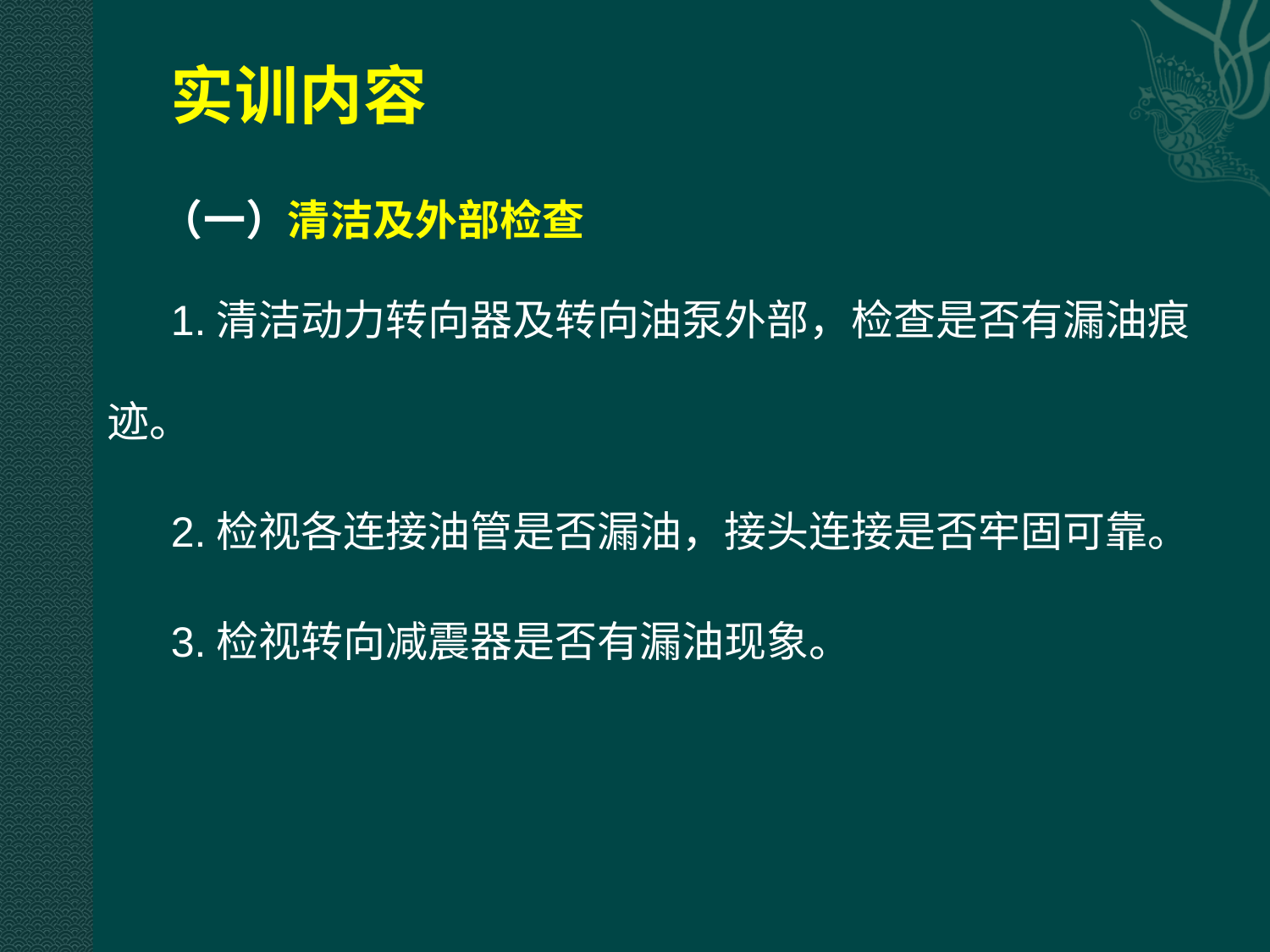

# 实训内容
（一）清洁及外部检查
1.清洁动力转向器及转向油泵外部，检查是否有漏油痕迹。
2.检视各连接油管是否漏油，接头连接是否牢固可靠。
3.检视转向减震器是否有漏油现象。